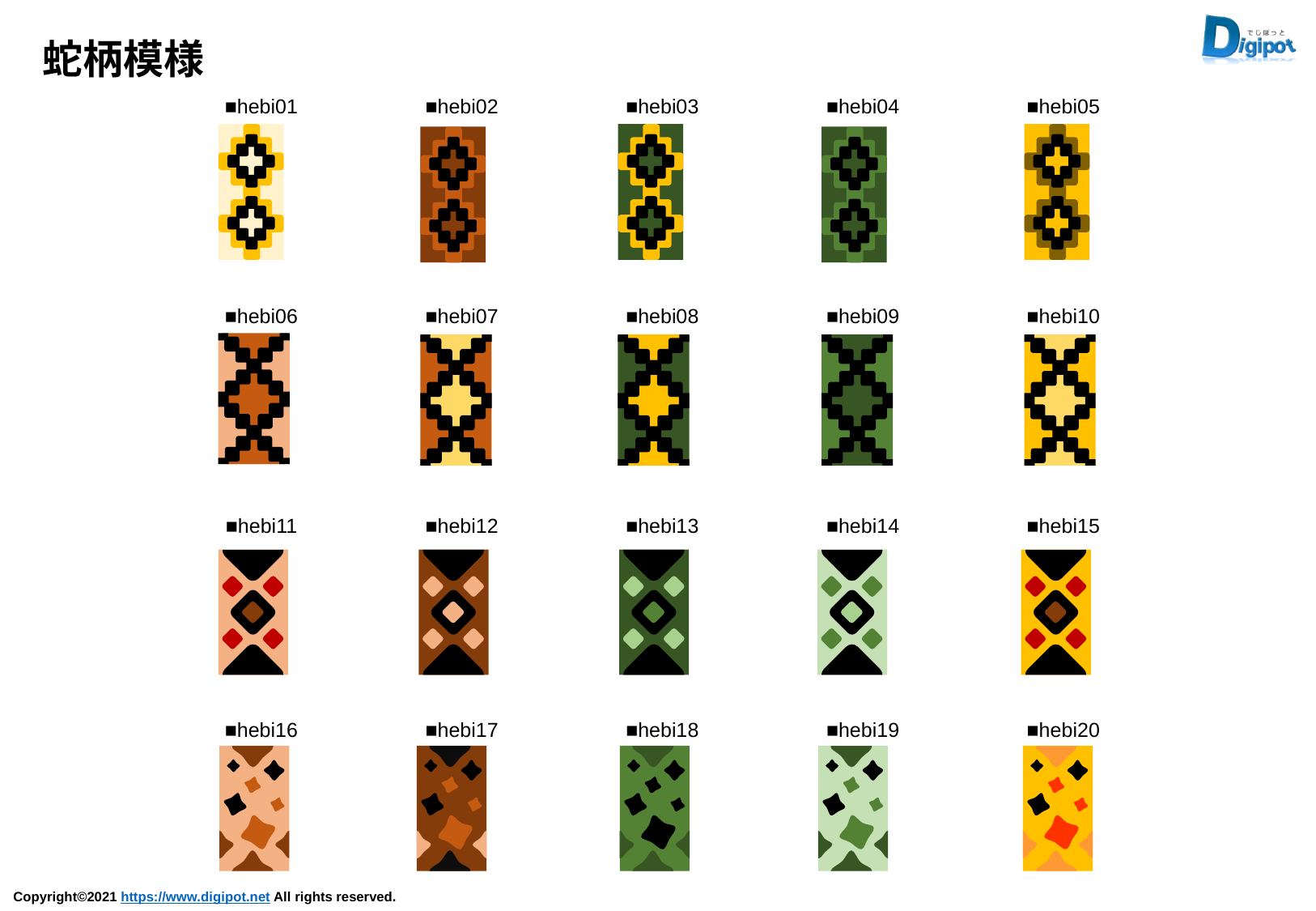

蛇柄模様
■hebi01
■hebi02
■hebi03
■hebi04
■hebi05

■hebi06
■hebi07
■hebi08
■hebi09
■hebi10

■hebi11
■hebi12
■hebi13
■hebi14
■hebi15

■hebi16
■hebi17
■hebi18
■hebi19
■hebi20